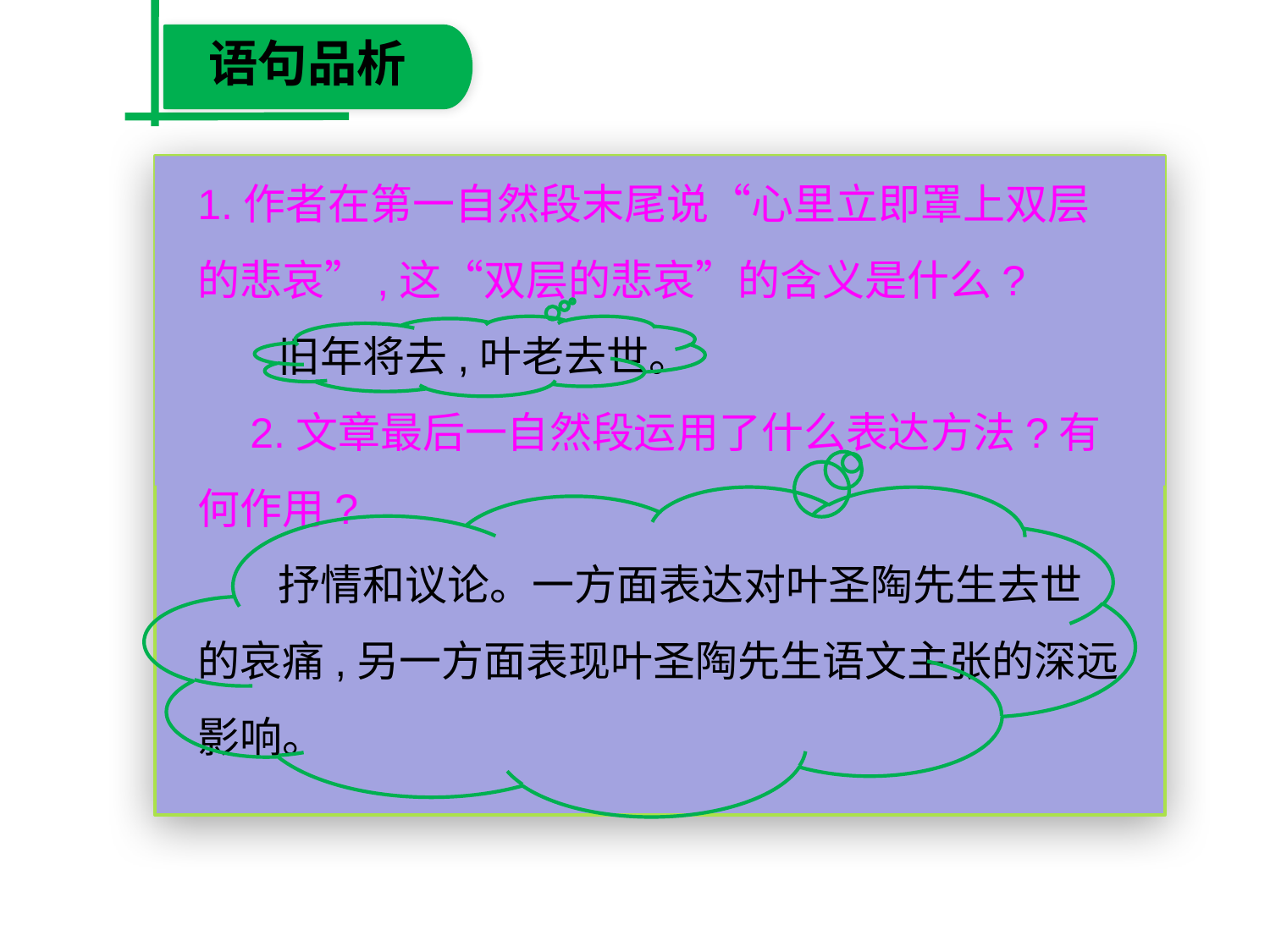

语句品析
1.作者在第一自然段末尾说“心里立即罩上双层的悲哀”,这“双层的悲哀”的含义是什么?
　    旧年将去,叶老去世。
　2.文章最后一自然段运用了什么表达方法?有何作用?
　    抒情和议论。一方面表达对叶圣陶先生去世的哀痛,另一方面表现叶圣陶先生语文主张的深远影响。